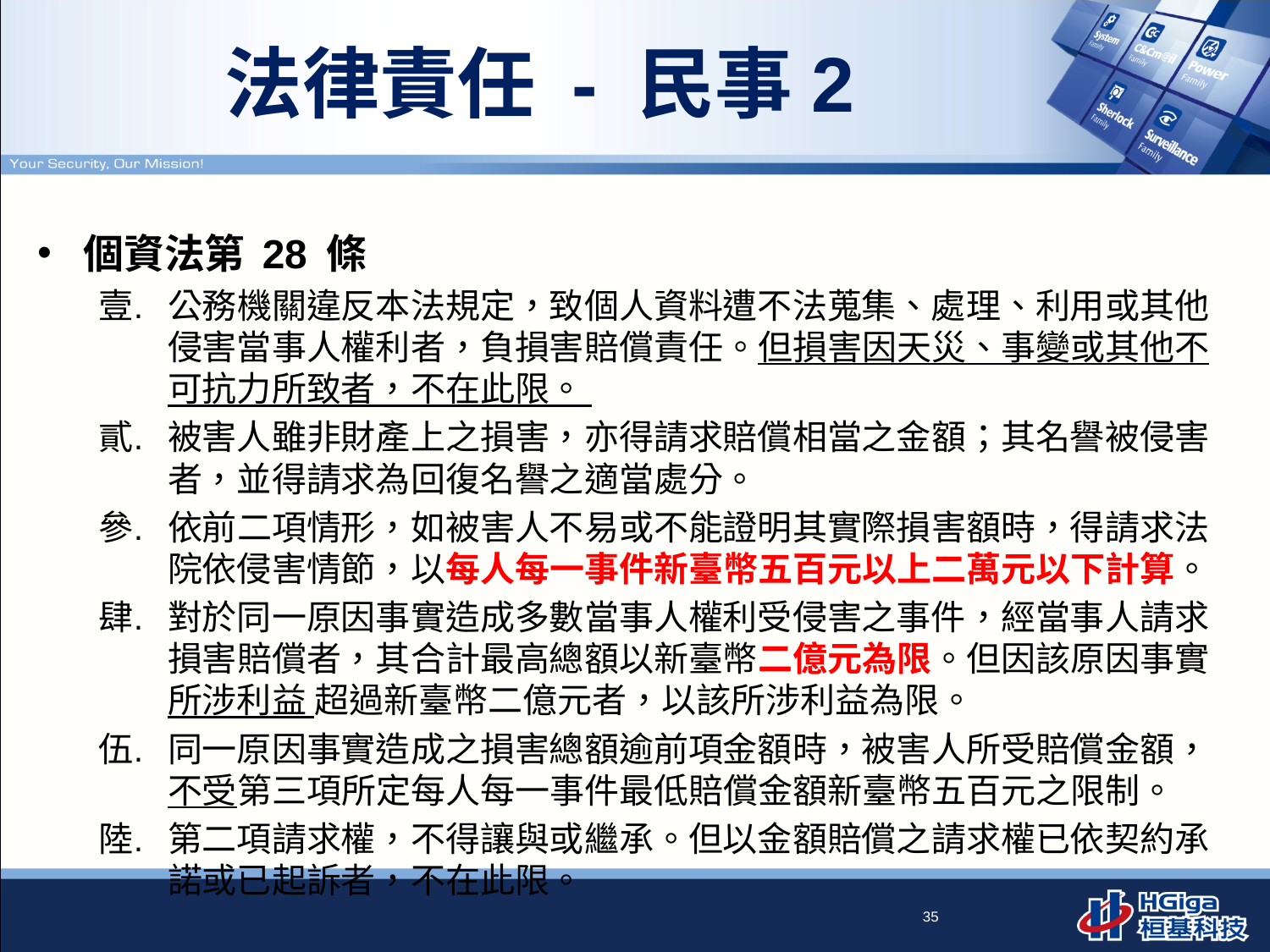

# 法律責任 - 民事2
個資法第 28 條
公務機關違反本法規定，致個人資料遭不法蒐集、處理、利用或其他侵害當事人權利者，負損害賠償責任。但損害因天災、事變或其他不可抗力所致者，不在此限。
被害人雖非財產上之損害，亦得請求賠償相當之金額；其名譽被侵害者，並得請求為回復名譽之適當處分。
依前二項情形，如被害人不易或不能證明其實際損害額時，得請求法院依侵害情節，以每人每一事件新臺幣五百元以上二萬元以下計算。
對於同一原因事實造成多數當事人權利受侵害之事件，經當事人請求損害賠償者，其合計最高總額以新臺幣二億元為限。但因該原因事實所涉利益 超過新臺幣二億元者，以該所涉利益為限。
同一原因事實造成之損害總額逾前項金額時，被害人所受賠償金額，不受第三項所定每人每一事件最低賠償金額新臺幣五百元之限制。
第二項請求權，不得讓與或繼承。但以金額賠償之請求權已依契約承諾或已起訴者，不在此限。
35